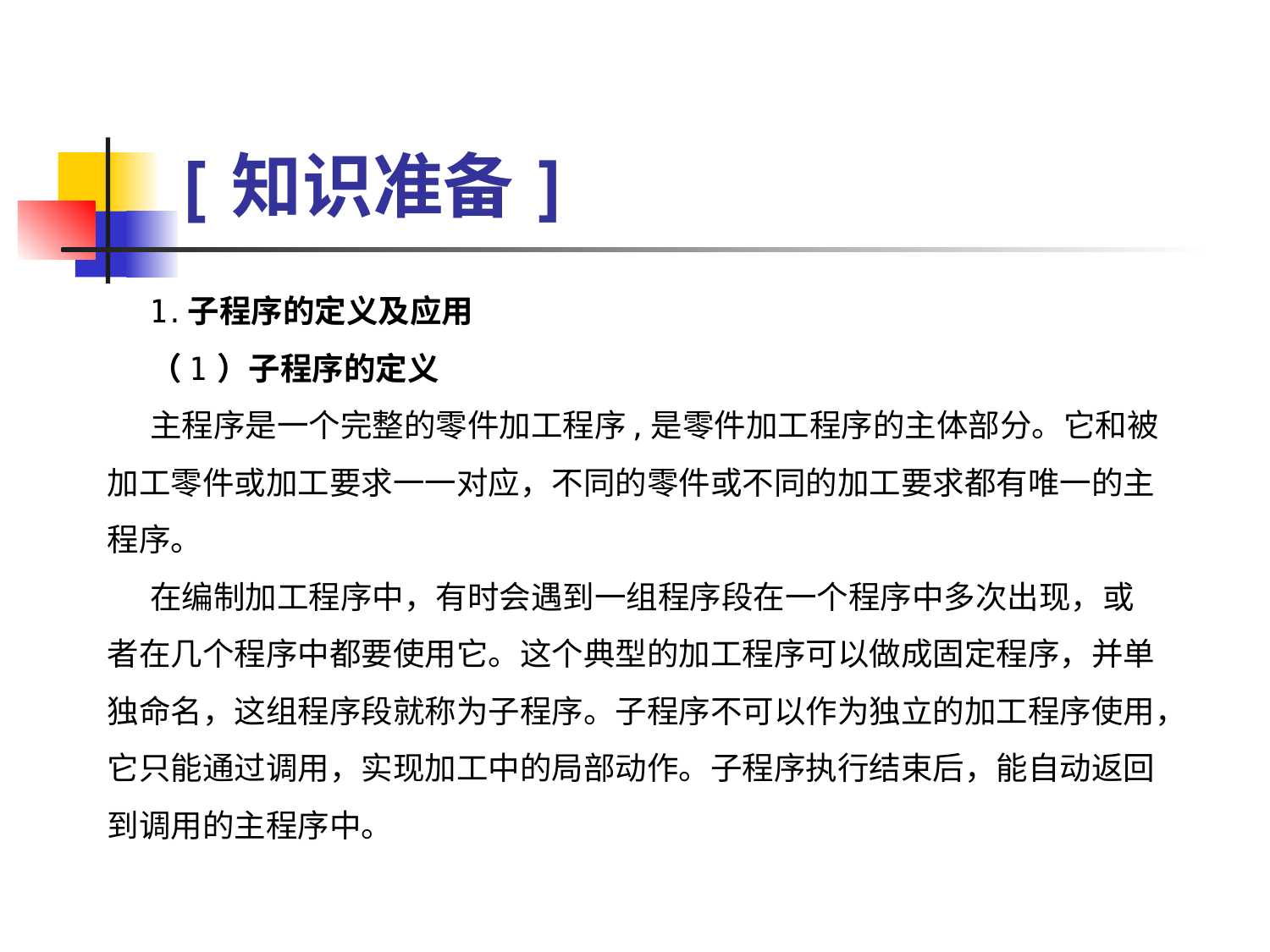

# [知识准备]
1.子程序的定义及应用
（1）子程序的定义
主程序是一个完整的零件加工程序,是零件加工程序的主体部分。它和被加工零件或加工要求一一对应，不同的零件或不同的加工要求都有唯一的主程序。
在编制加工程序中，有时会遇到一组程序段在一个程序中多次出现，或者在几个程序中都要使用它。这个典型的加工程序可以做成固定程序，并单独命名，这组程序段就称为子程序。子程序不可以作为独立的加工程序使用，它只能通过调用，实现加工中的局部动作。子程序执行结束后，能自动返回到调用的主程序中。